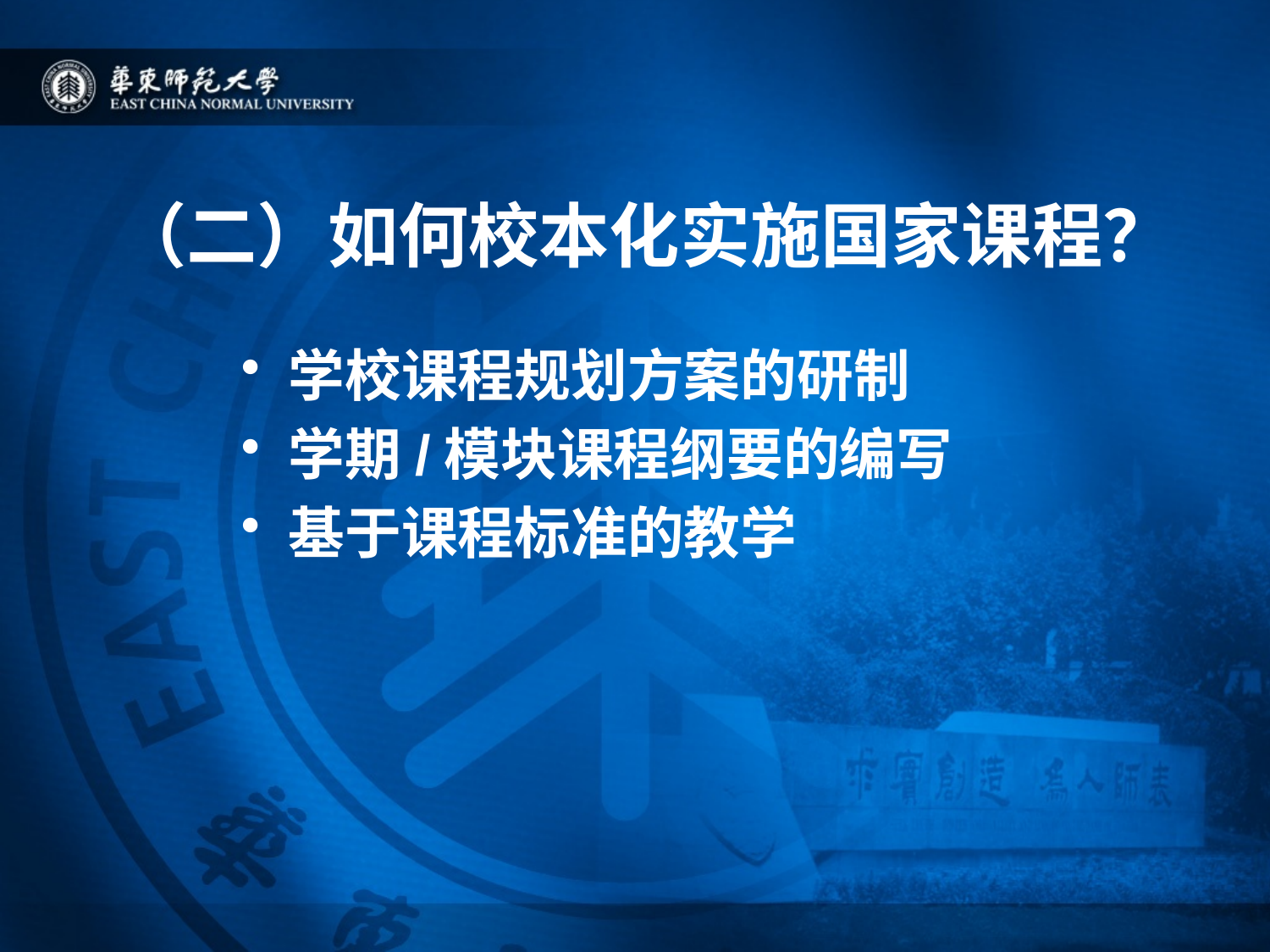

# （二）如何校本化实施国家课程？
学校课程规划方案的研制
学期/模块课程纲要的编写
基于课程标准的教学